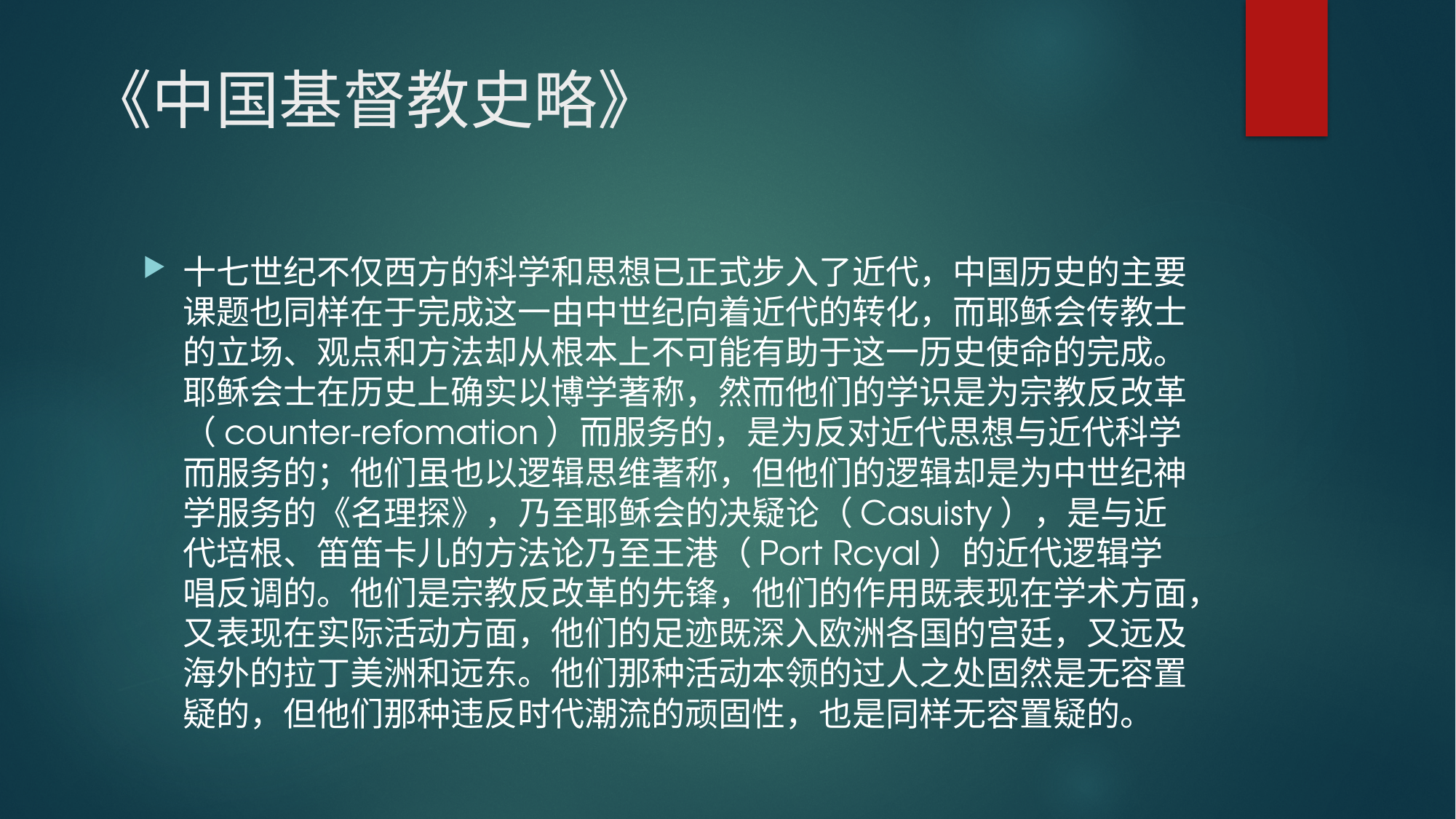

# 《中国基督教史略》
十七世纪不仅西方的科学和思想已正式步入了近代，中国历史的主要课题也同样在于完成这一由中世纪向着近代的转化，而耶稣会传教士的立场、观点和方法却从根本上不可能有助于这一历史使命的完成。耶稣会士在历史上确实以博学著称，然而他们的学识是为宗教反改革（counter-refomation）而服务的，是为反对近代思想与近代科学而服务的；他们虽也以逻辑思维著称，但他们的逻辑却是为中世纪神学服务的《名理探》，乃至耶稣会的决疑论（Casuisty），是与近代培根、笛笛卡儿的方法论乃至王港（Port Rcyal）的近代逻辑学唱反调的。他们是宗教反改革的先锋，他们的作用既表现在学术方面，又表现在实际活动方面，他们的足迹既深入欧洲各国的宫廷，又远及海外的拉丁美洲和远东。他们那种活动本领的过人之处固然是无容置疑的，但他们那种违反时代潮流的顽固性，也是同样无容置疑的。